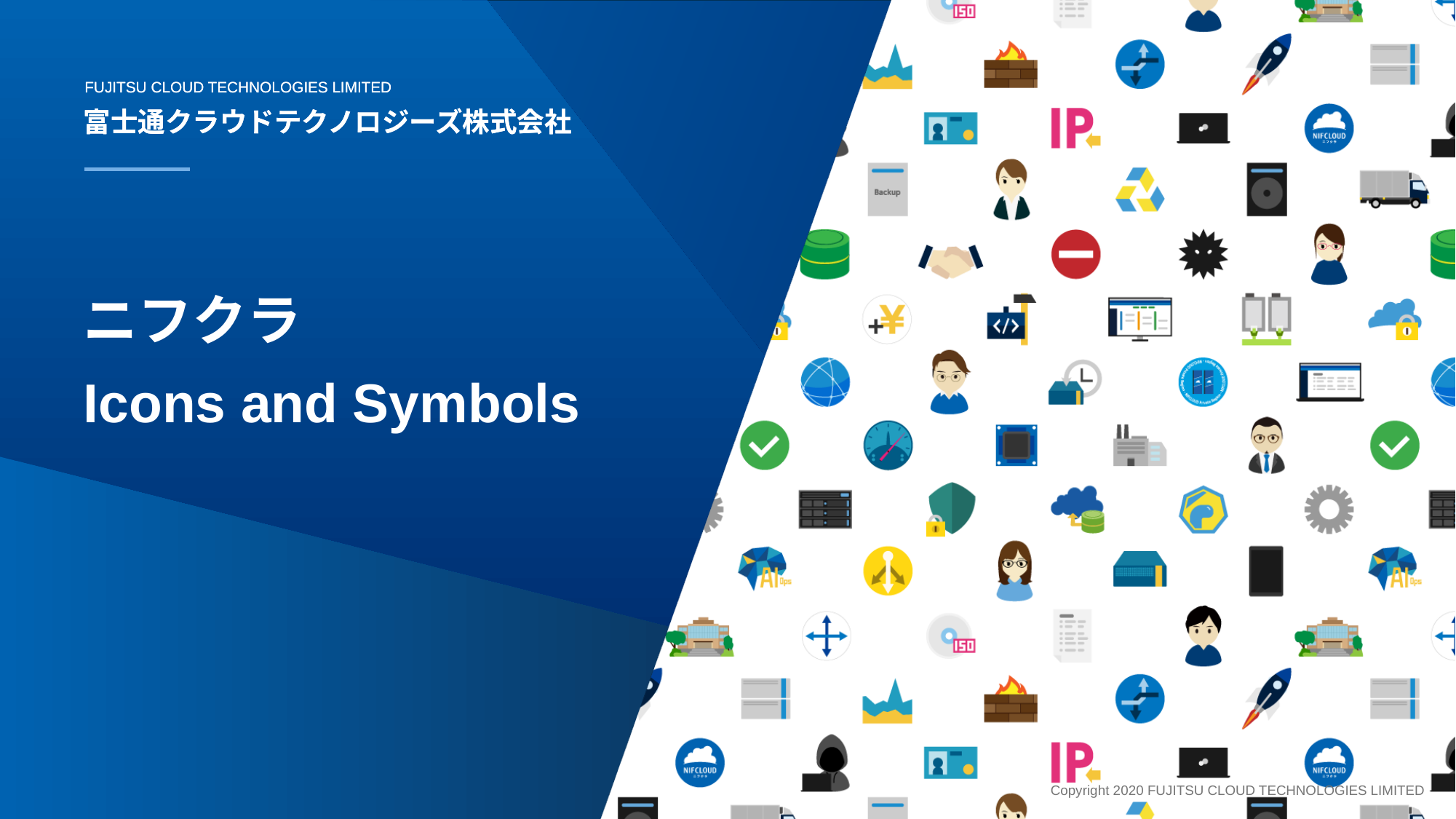

FUJITSU CLOUD TECHNOLOGIES LIMITED
富士通クラウドテクノロジーズ株式会社
# ニフクラ Icons and Symbols